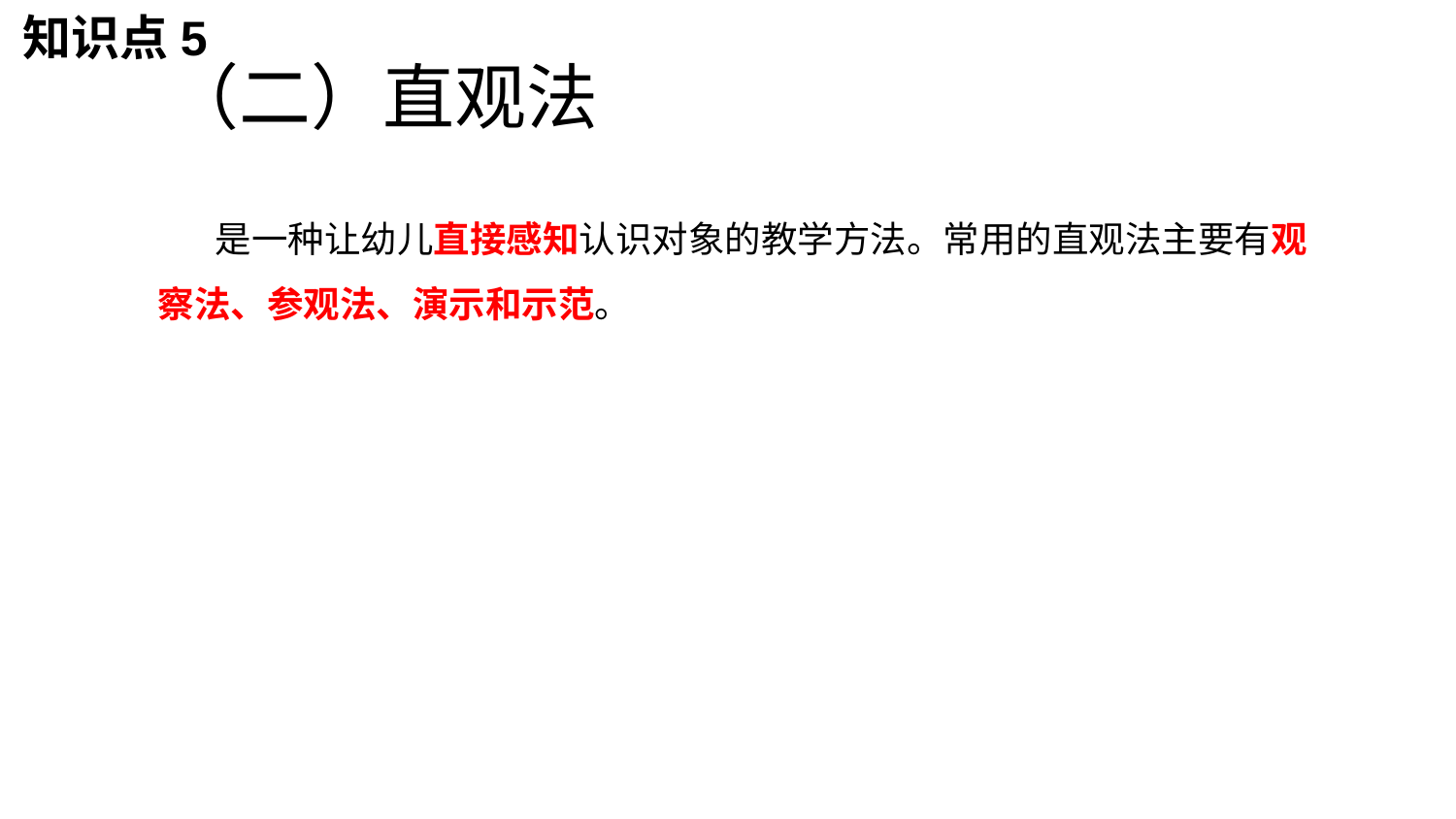

知识点5
# （二）直观法

       是一种让幼儿直接感知认识对象的教学方法。常用的直观法主要有观察法、参观法、演示和示范。